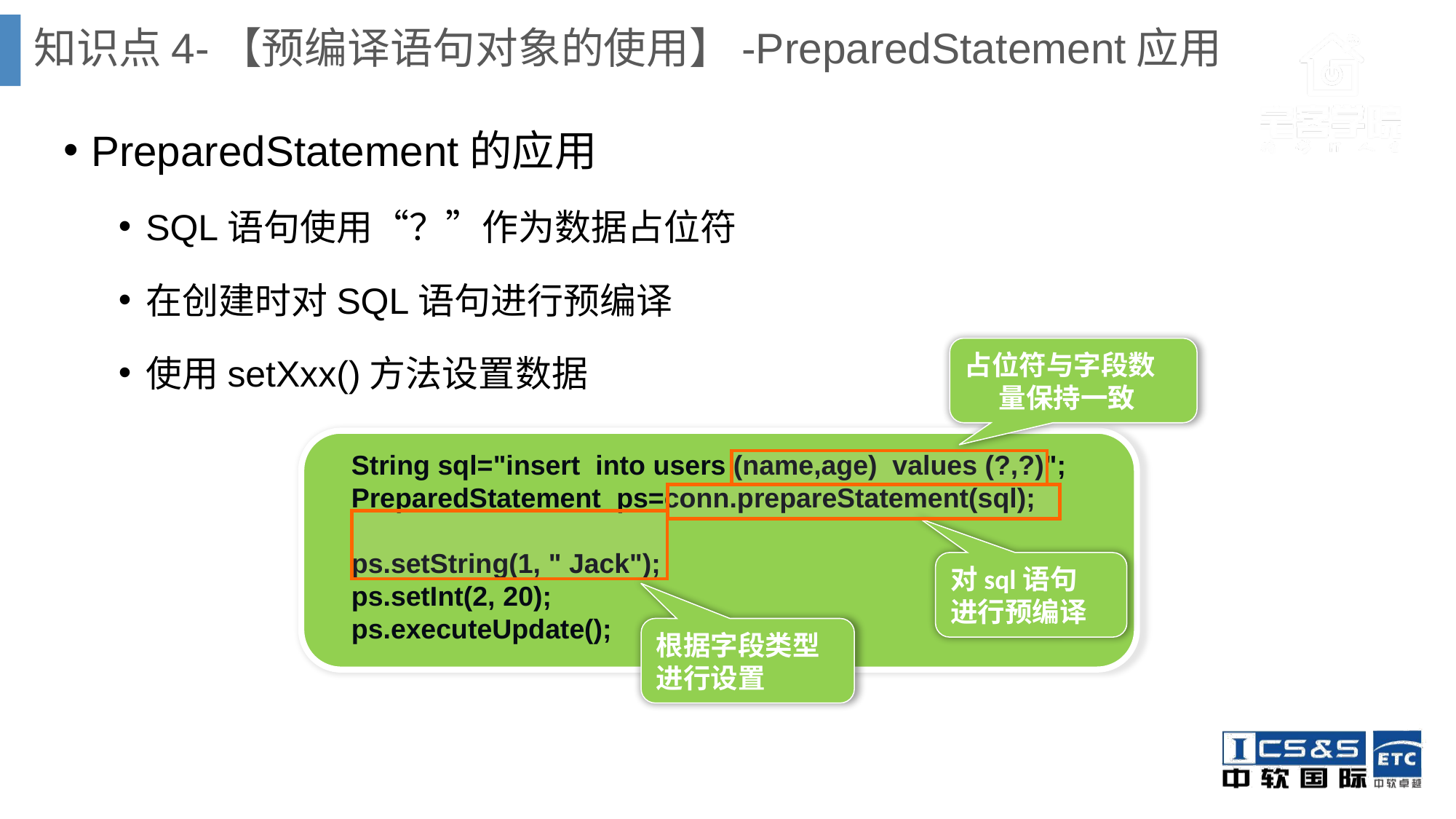

# 知识点4-【预编译语句对象的使用】-PreparedStatement应用
PreparedStatement的应用
SQL语句使用“？”作为数据占位符
在创建时对SQL语句进行预编译
使用setXxx()方法设置数据

占位符与字段数量保持一致
String sql="insert  into users (name,age)  values (?,?)";
PreparedStatement  ps=conn.prepareStatement(sql);
ps.setString(1, " Jack");
ps.setInt(2, 20);
ps.executeUpdate();

对sql语句
进行预编译
根据字段类型
进行设置